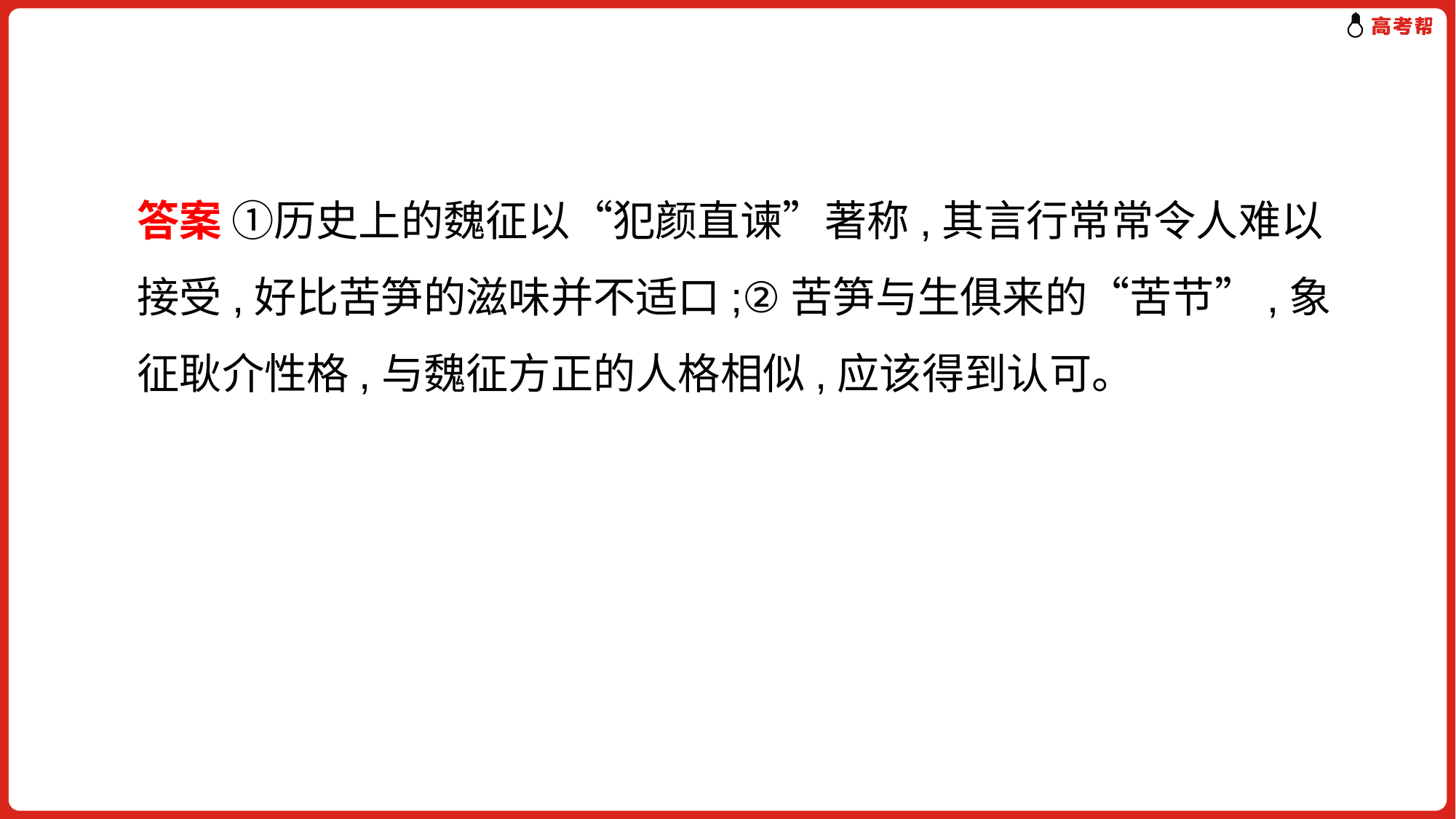

答案 ①历史上的魏征以“犯颜直谏”著称,其言行常常令人难以接受,好比苦笋的滋味并不适口;②苦笋与生俱来的“苦节”,象征耿介性格,与魏征方正的人格相似,应该得到认可。